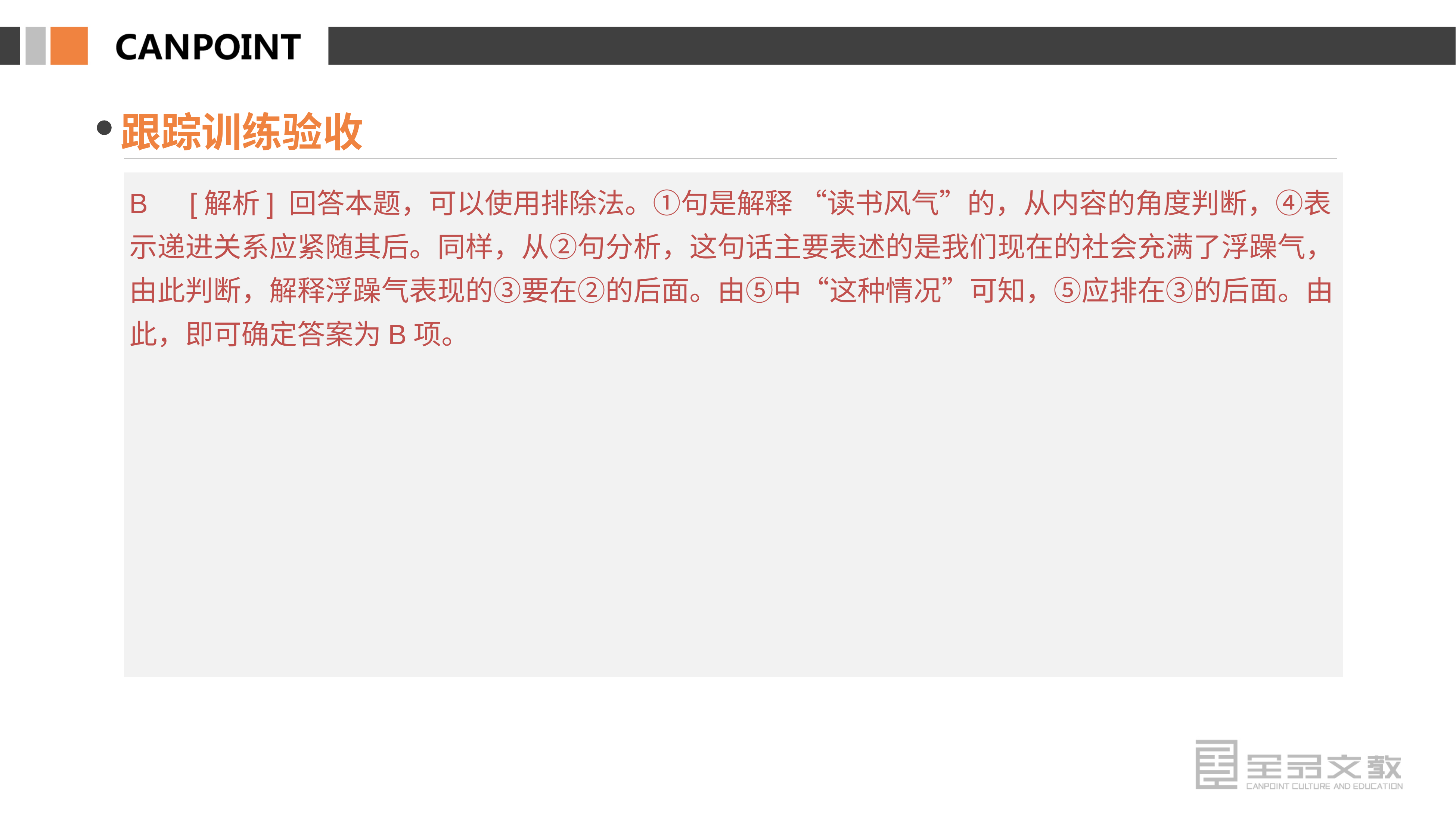

跟踪训练验收

B　[解析] 回答本题，可以使用排除法。①句是解释 “读书风气”的，从内容的角度判断，④表示递进关系应紧随其后。同样，从②句分析，这句话主要表述的是我们现在的社会充满了浮躁气，由此判断，解释浮躁气表现的③要在②的后面。由⑤中“这种情况”可知，⑤应排在③的后面。由此，即可确定答案为B项。